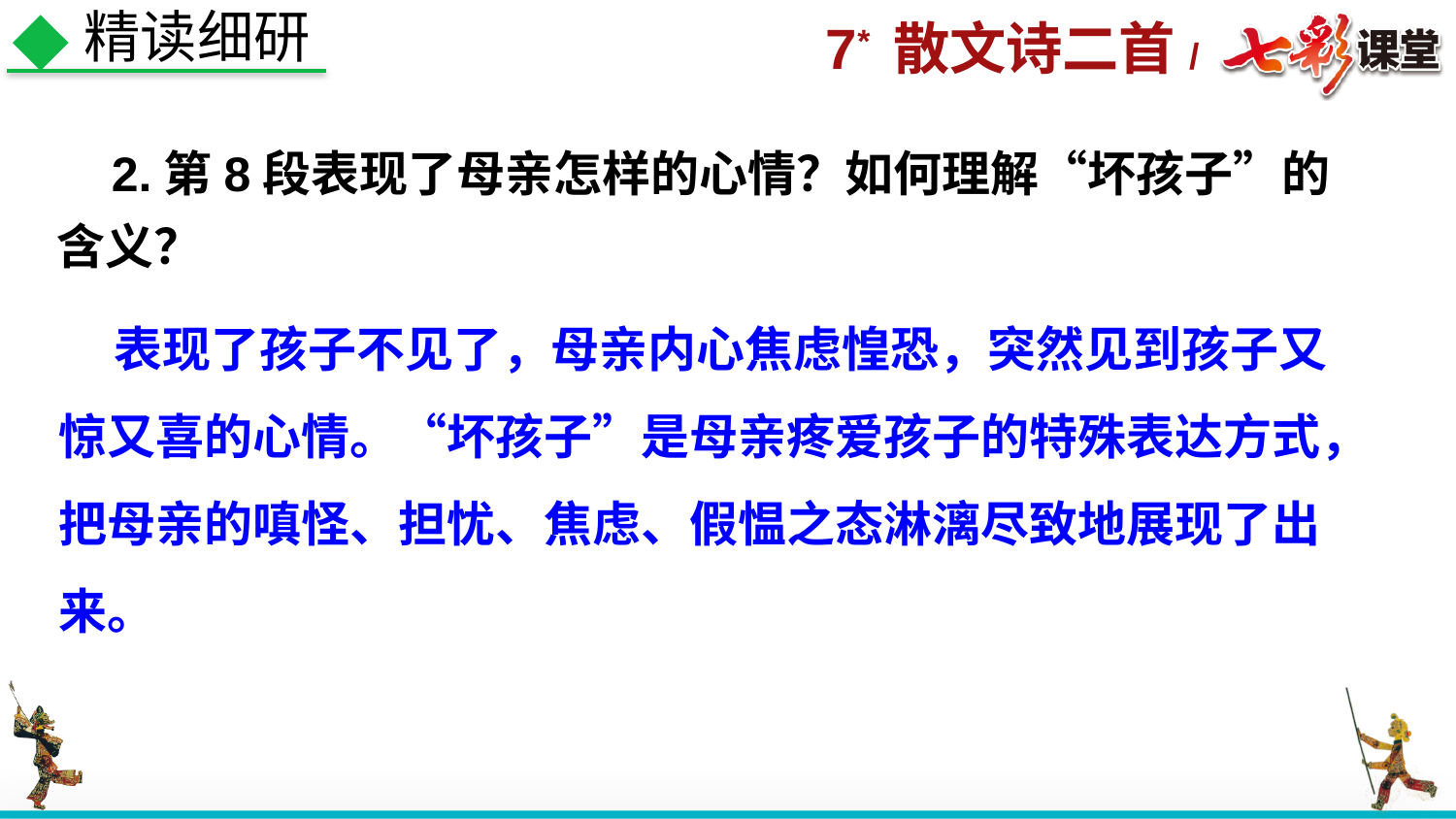

精读细研

    2.第8段表现了母亲怎样的心情？如何理解“坏孩子”的含义？
    表现了孩子不见了，母亲内心焦虑惶恐，突然见到孩子又惊又喜的心情。“坏孩子”是母亲疼爱孩子的特殊表达方式，把母亲的嗔怪、担忧、焦虑、假愠之态淋漓尽致地展现了出来。